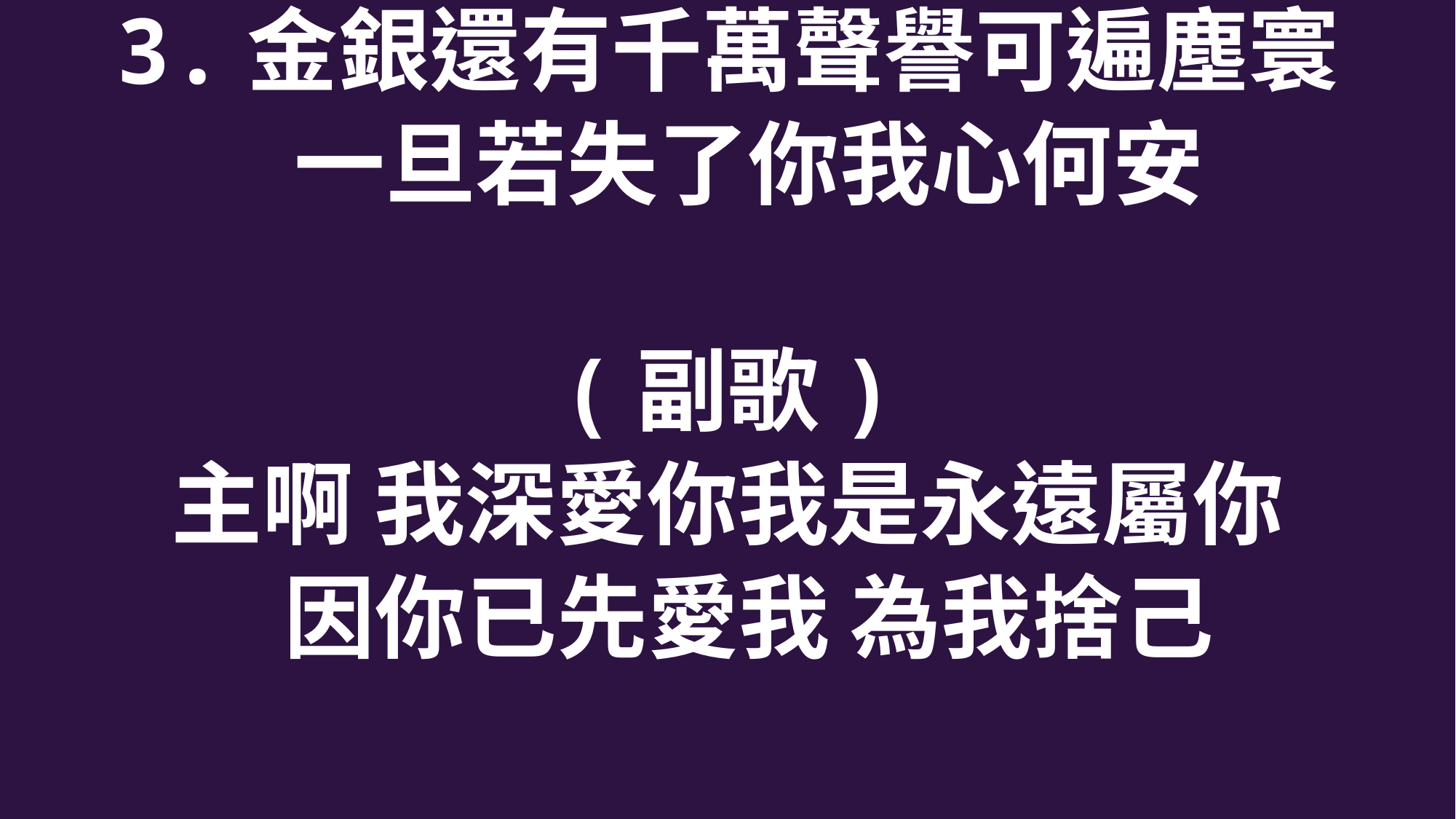

3.金銀還有千萬聲譽可遍塵寰
 一旦若失了你我心何安

(副歌)
主啊 我深愛你我是永遠屬你
 因你已先愛我 為我捨己